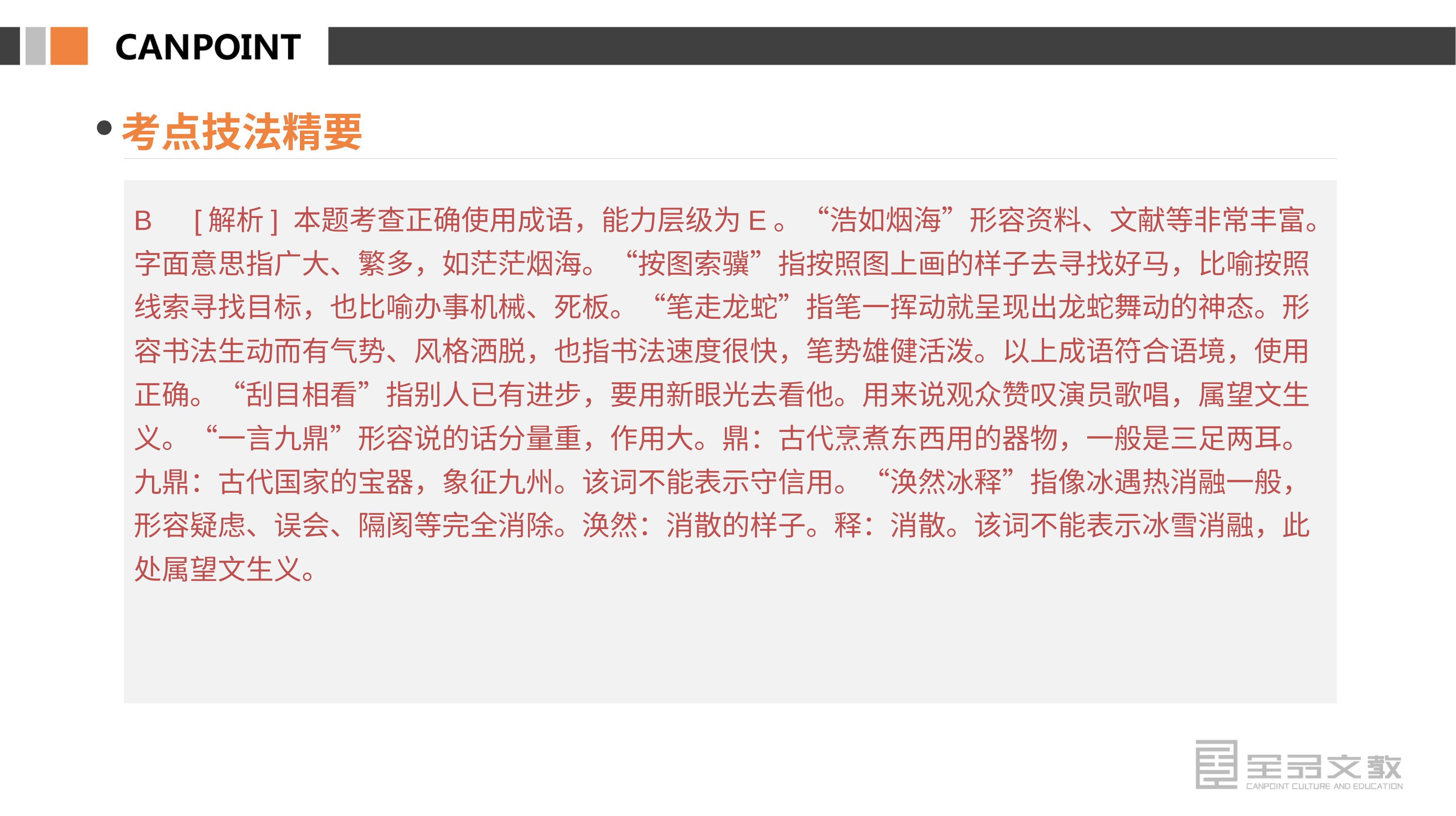

考点技法精要

B　[解析] 本题考查正确使用成语，能力层级为E。“浩如烟海”形容资料、文献等非常丰富。字面意思指广大、繁多，如茫茫烟海。“按图索骥”指按照图上画的样子去寻找好马，比喻按照线索寻找目标，也比喻办事机械、死板。“笔走龙蛇”指笔一挥动就呈现出龙蛇舞动的神态。形容书法生动而有气势、风格洒脱，也指书法速度很快，笔势雄健活泼。以上成语符合语境，使用正确。“刮目相看”指别人已有进步，要用新眼光去看他。用来说观众赞叹演员歌唱，属望文生义。“一言九鼎”形容说的话分量重，作用大。鼎：古代烹煮东西用的器物，一般是三足两耳。九鼎：古代国家的宝器，象征九州。该词不能表示守信用。“涣然冰释”指像冰遇热消融一般，形容疑虑、误会、隔阂等完全消除。涣然：消散的样子。释：消散。该词不能表示冰雪消融，此处属望文生义。